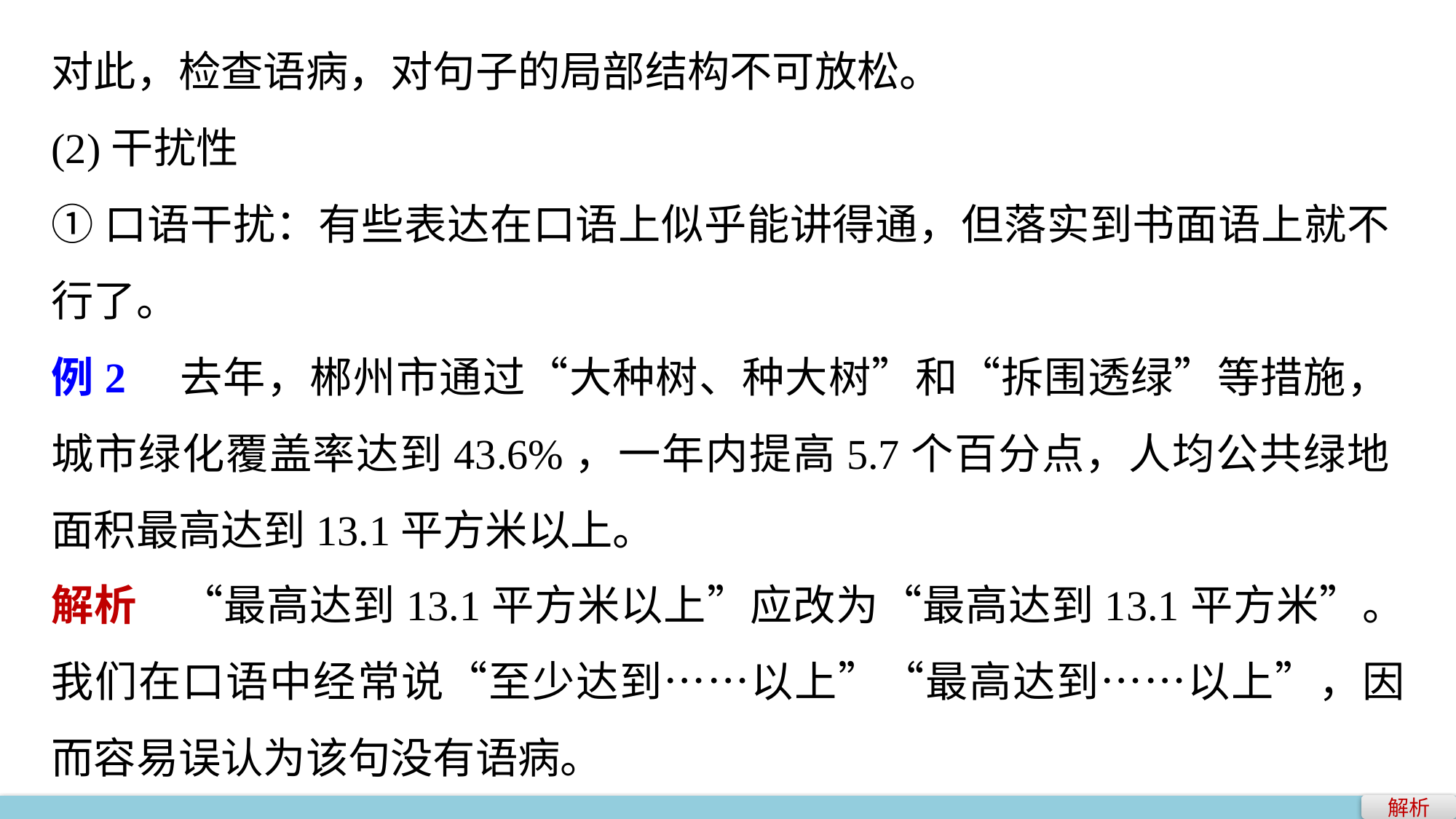

对此，检查语病，对句子的局部结构不可放松。
(2)干扰性
①口语干扰：有些表达在口语上似乎能讲得通，但落实到书面语上就不行了。
例2　去年，郴州市通过“大种树、种大树”和“拆围透绿”等措施，城市绿化覆盖率达到43.6%，一年内提高5.7个百分点，人均公共绿地面积最高达到13.1平方米以上。
解析　“最高达到13.1平方米以上”应改为“最高达到13.1平方米”。我们在口语中经常说“至少达到……以上”“最高达到……以上”，因而容易误认为该句没有语病。
解析